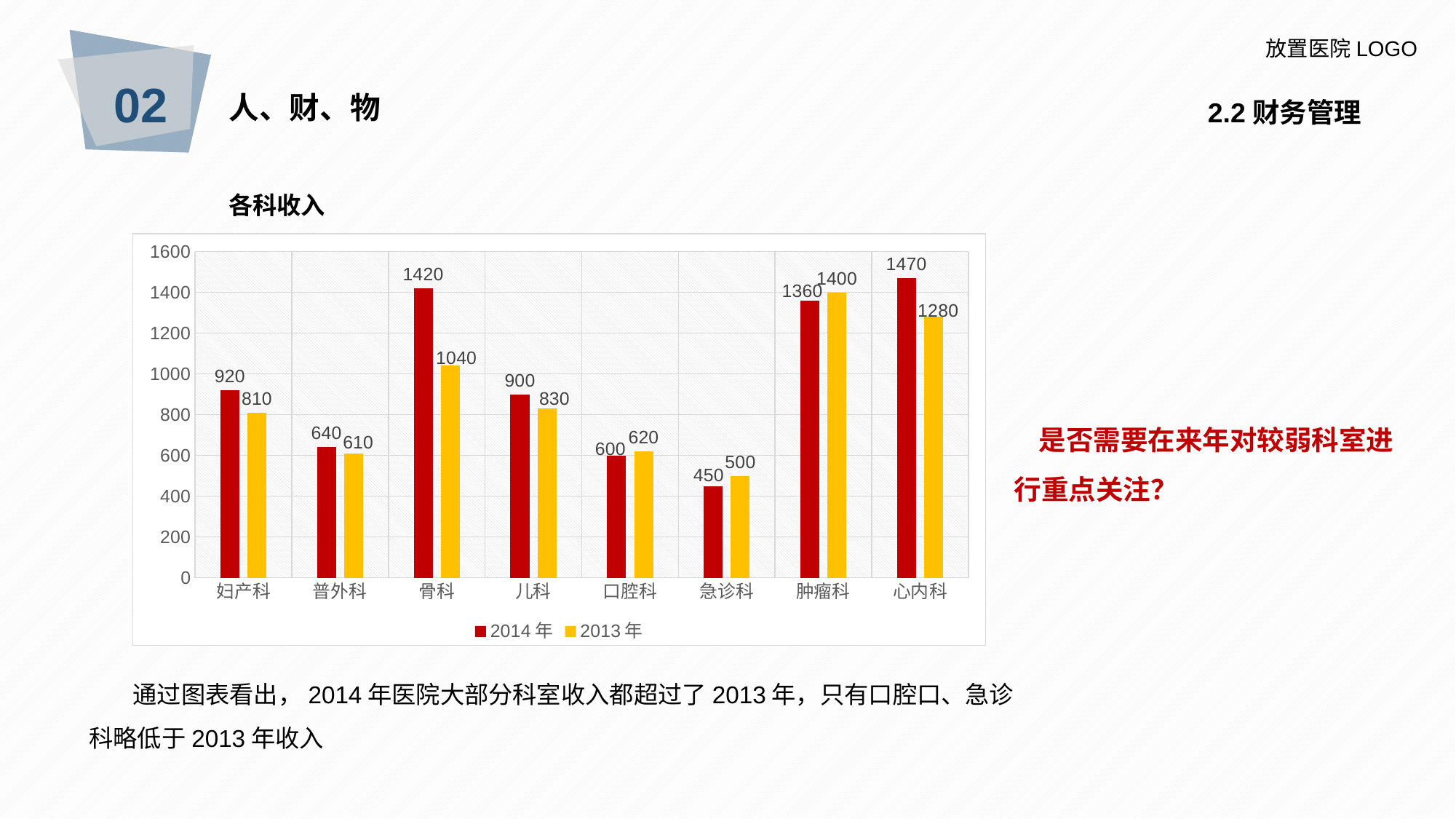

02
放置医院LOGO
人、财、物
2.2财务管理
各科收入

### Chart

| Category | 2014年 | 2013年 |
|---|---|---|
| 妇产科 | 920.0 | 810.0 |
| 普外科 | 640.0 | 610.0 |
| 骨科 | 1420.0 | 1040.0 |
| 儿科 | 900.0 | 830.0 |
| 口腔科 | 600.0 | 620.0 |
| 急诊科 | 450.0 | 500.0 |
| 肿瘤科 | 1360.0 | 1400.0 |
| 心内科 | 1470.0 | 1280.0 |
   是否需要在来年对较弱科室进行重点关注？
       通过图表看出，2014年医院大部分科室收入都超过了2013年，只有口腔口、急诊科略低于2013年收入